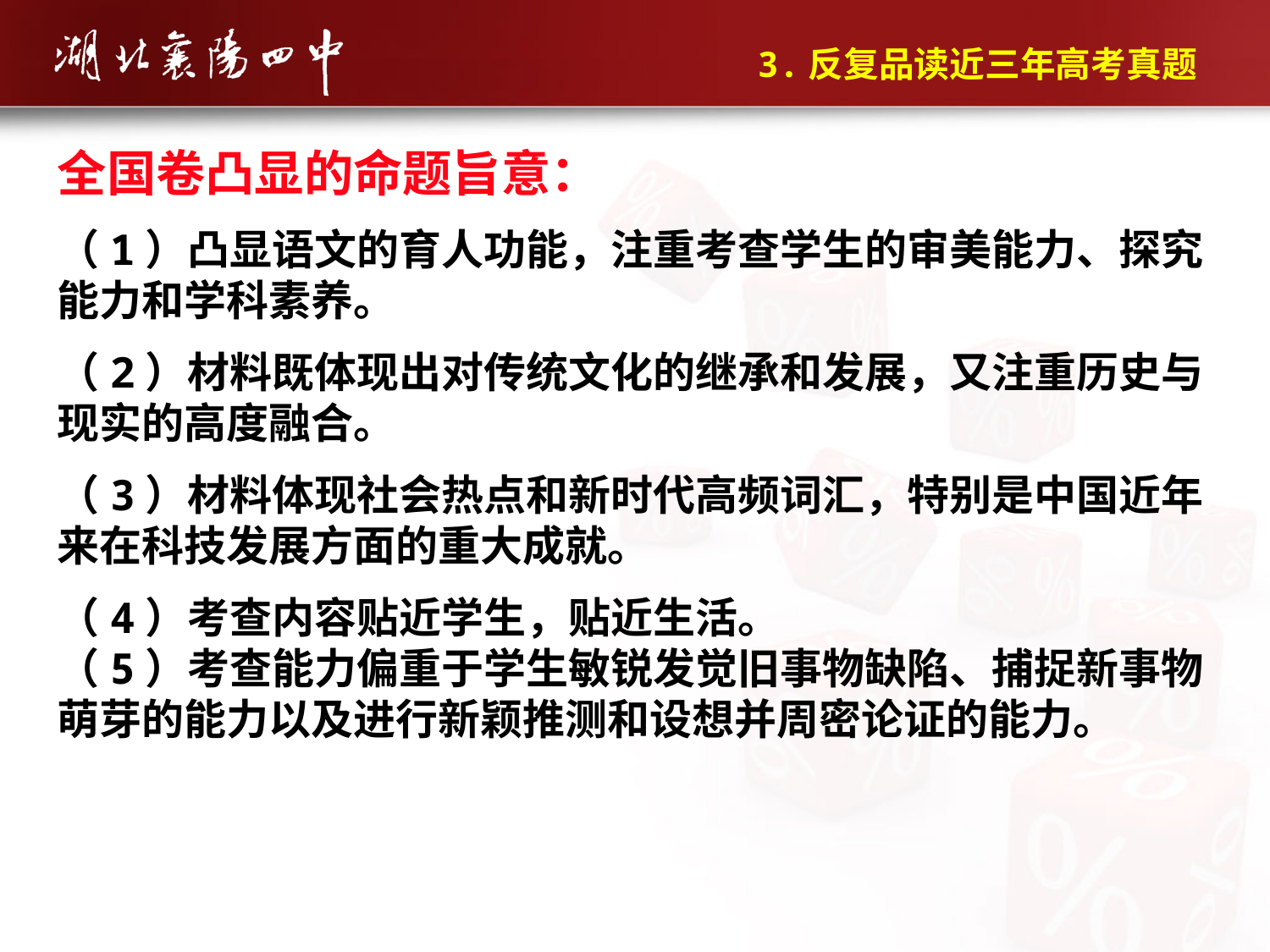

3.反复品读近三年高考真题
全国卷凸显的命题旨意：
（1）凸显语文的育人功能，注重考查学生的审美能力、探究能力和学科素养。
（2）材料既体现出对传统文化的继承和发展，又注重历史与现实的高度融合。
（3）材料体现社会热点和新时代高频词汇，特别是中国近年来在科技发展方面的重大成就。
（4）考查内容贴近学生，贴近生活。
（5）考查能力偏重于学生敏锐发觉旧事物缺陷、捕捉新事物萌芽的能力以及进行新颖推测和设想并周密论证的能力。